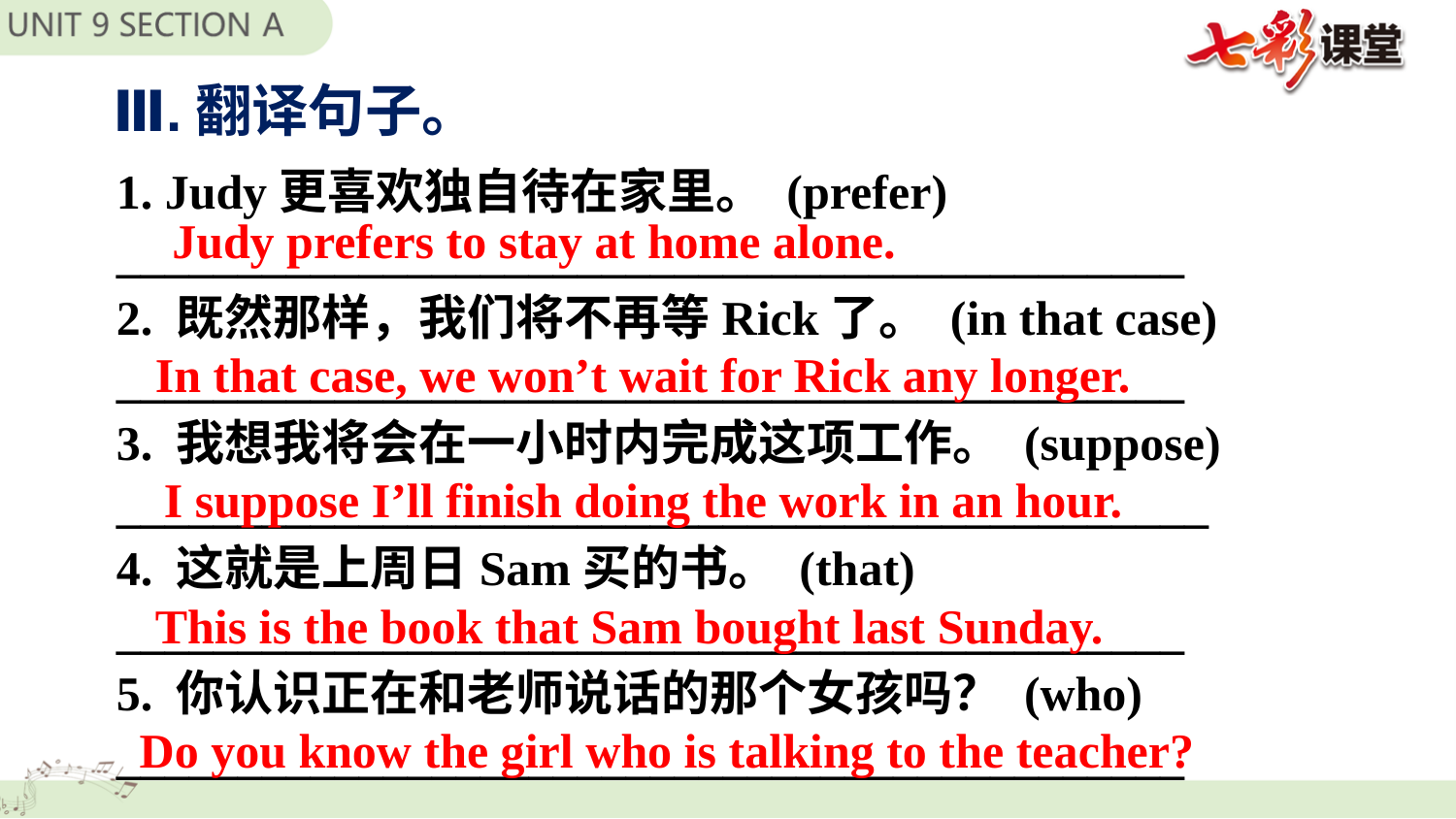

Ⅲ.翻译句子。
1. Judy更喜欢独自待在家里。 (prefer)
____________________________________________
2. 既然那样，我们将不再等Rick了。 (in that case)
____________________________________________
3. 我想我将会在一小时内完成这项工作。 (suppose)
_____________________________________________
4. 这就是上周日Sam买的书。 (that)
____________________________________________
5. 你认识正在和老师说话的那个女孩吗？ (who)
____________________________________________

 Judy prefers to stay at home alone.
In that case, we won’t wait for Rick any longer.
I suppose I’ll finish doing the work in an hour.
This is the book that Sam bought last Sunday.
Do you know the girl who is talking to the teacher?